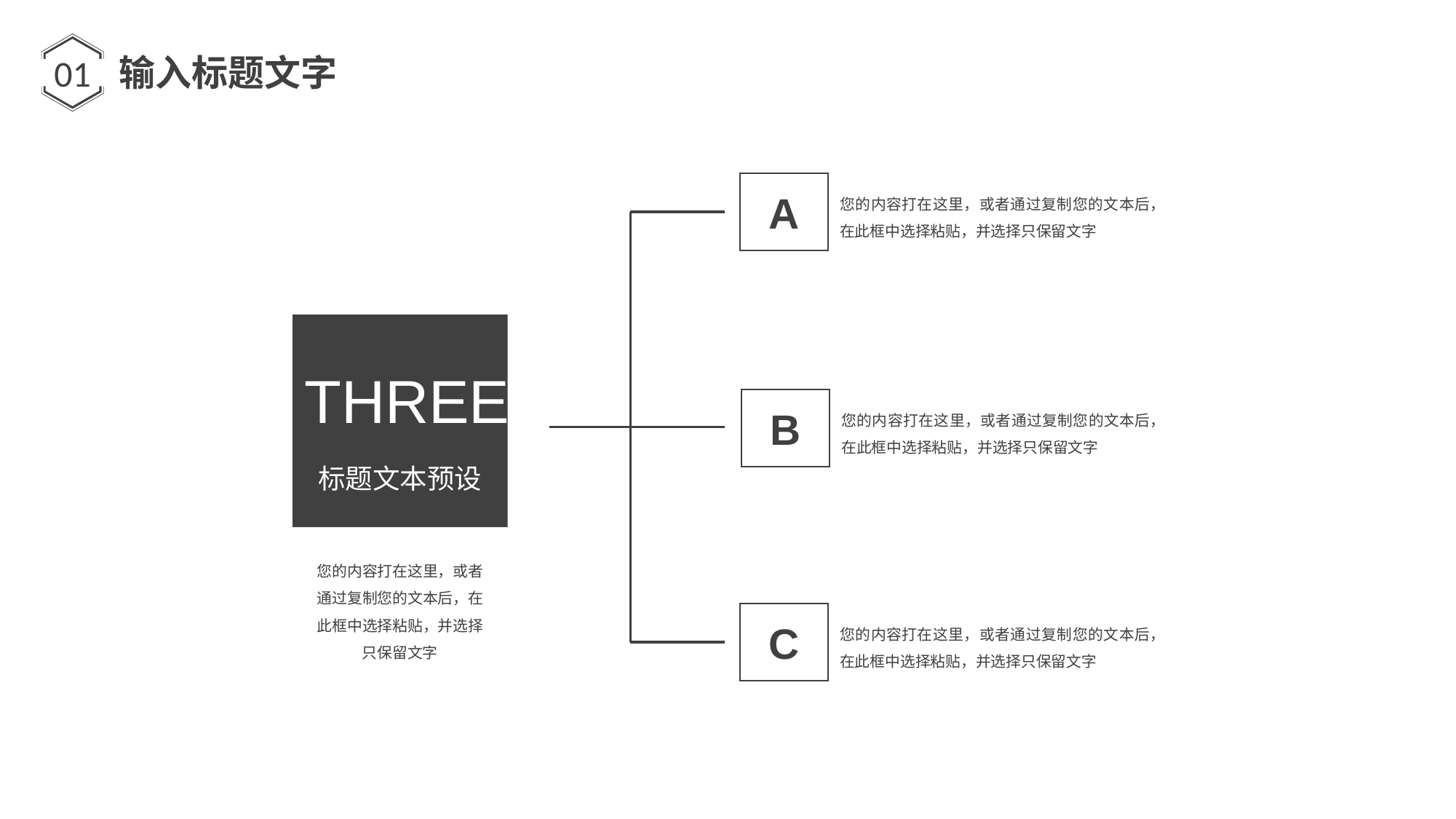

01
输入标题文字
A
您的内容打在这里，或者通过复制您的文本后，在此框中选择粘贴，并选择只保留文字

THREE
标题文本预设
B
您的内容打在这里，或者通过复制您的文本后，在此框中选择粘贴，并选择只保留文字
您的内容打在这里，或者通过复制您的文本后，在此框中选择粘贴，并选择只保留文字
C
您的内容打在这里，或者通过复制您的文本后，在此框中选择粘贴，并选择只保留文字